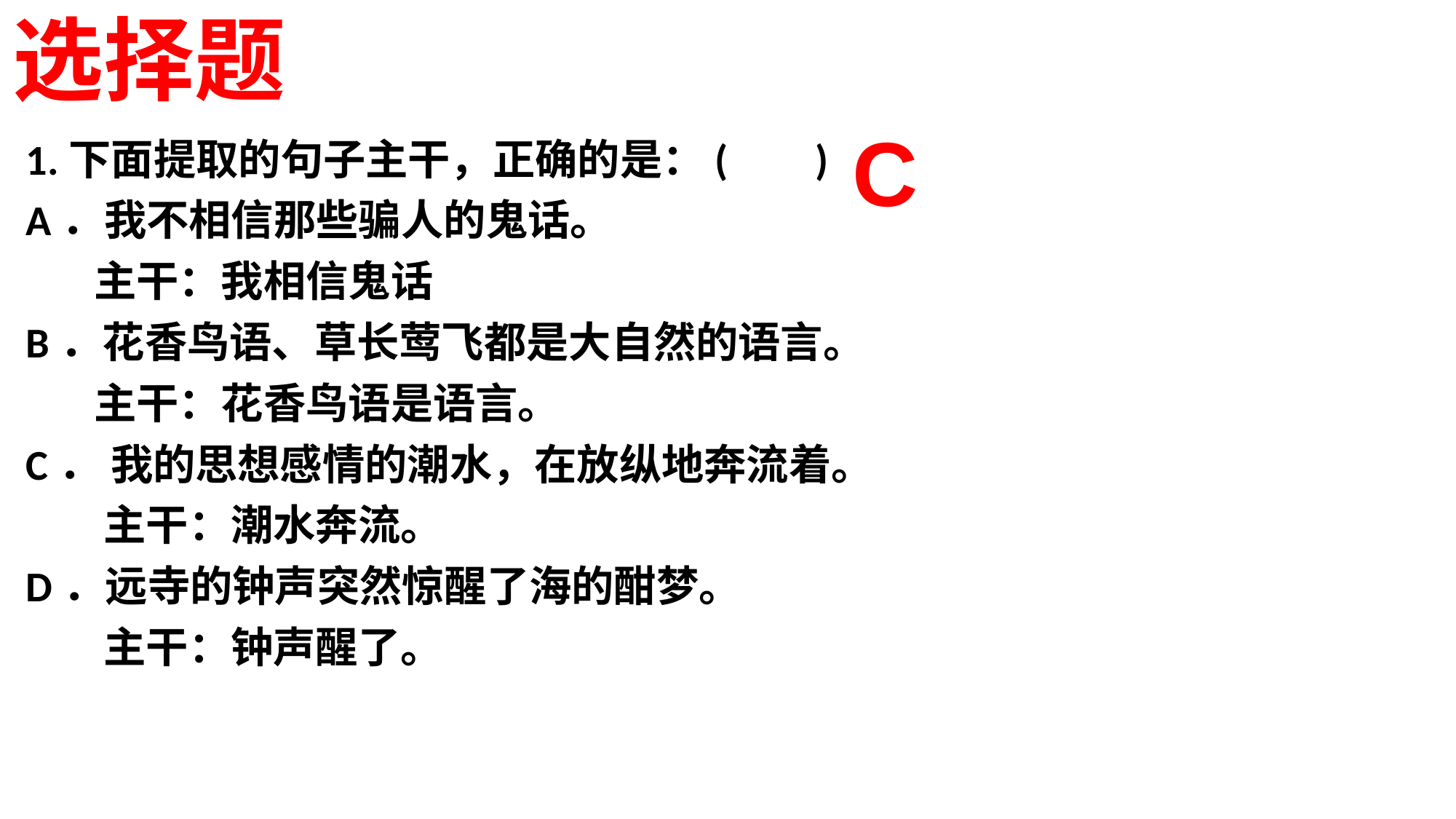

# 选择题
C
1.下面提取的句子主干，正确的是：(         )
A．我不相信那些骗人的鬼话。
      主干：我相信鬼话
B．花香鸟语、草长莺飞都是大自然的语言。
      主干：花香鸟语是语言。
C． 我的思想感情的潮水，在放纵地奔流着。
       主干：潮水奔流。
D．远寺的钟声突然惊醒了海的酣梦。
       主干：钟声醒了。